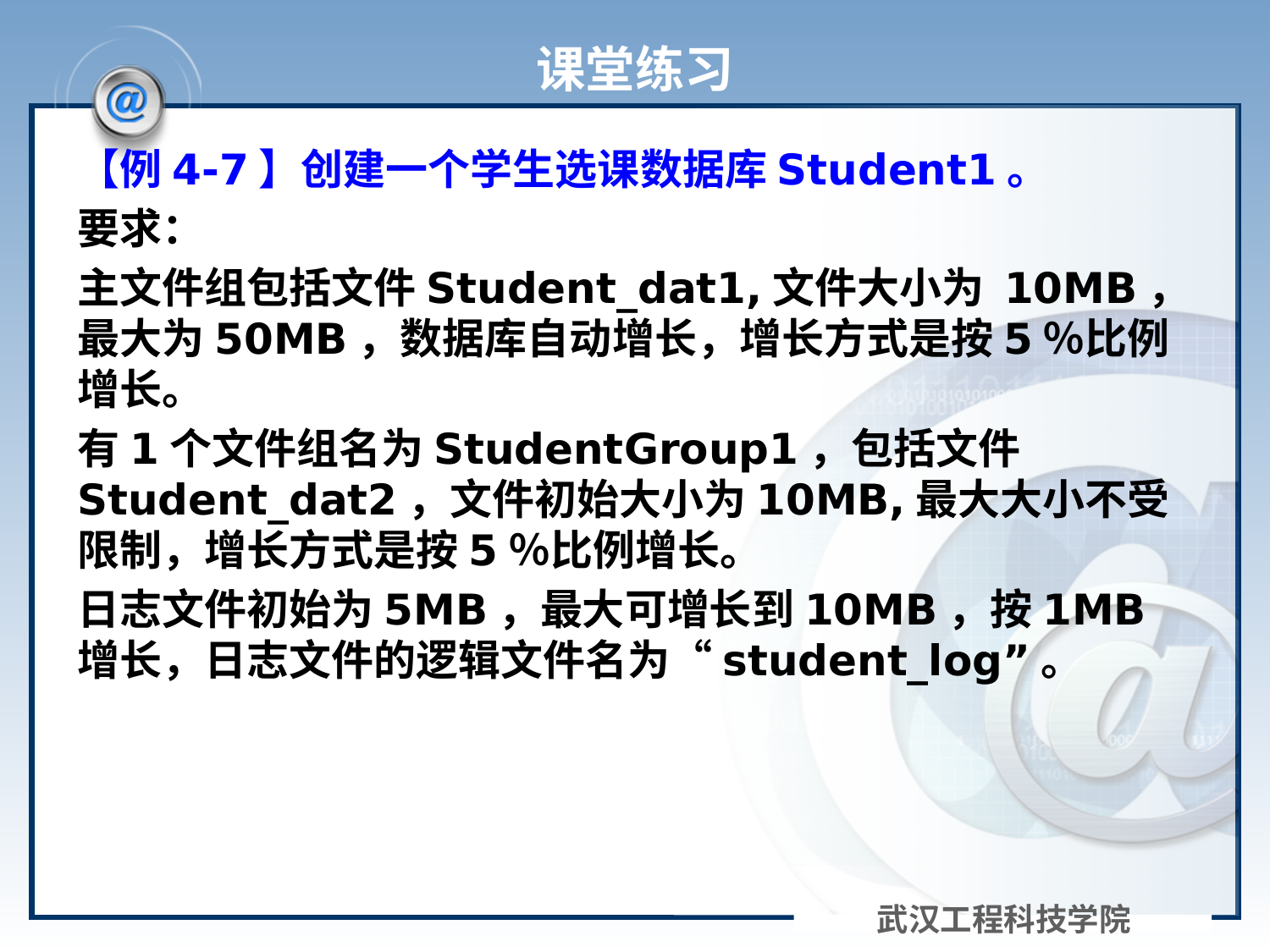

# 课堂练习
【例4-7】创建一个学生选课数据库Student1。
要求：
主文件组包括文件Student­­_dat1,文件大小为 10MB，最大为50MB，数据库自动增长，增长方式是按5％比例增长。
有1个文件组名为Student­­Group1，包括文件Student­­_dat2，文件初始大小为10MB,最大大小不受限制，增长方式是按5％比例增长。
日志文件初始为5MB，最大可增长到10MB，按1MB增长，日志文件的逻辑文件名为“student_log”。

武汉工程科技学院